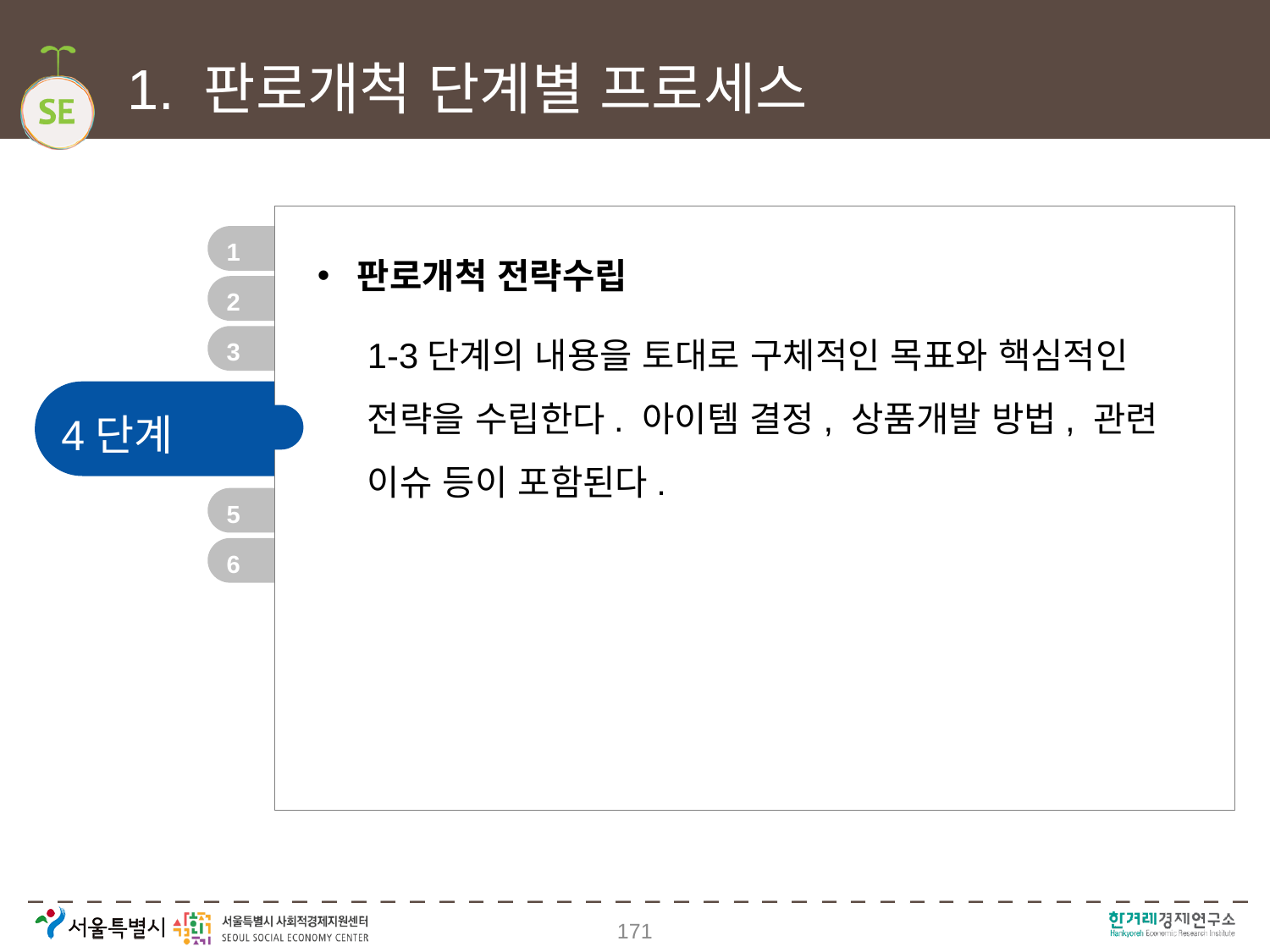

# 1. 판로개척 단계별 프로세스

1
판로개척 전략수립
2
1-3단계의 내용을 토대로 구체적인 목표와 핵심적인 전략을 수립한다. 아이템 결정, 상품개발 방법, 관련 이슈 등이 포함된다.
3
4단계

5
6
171